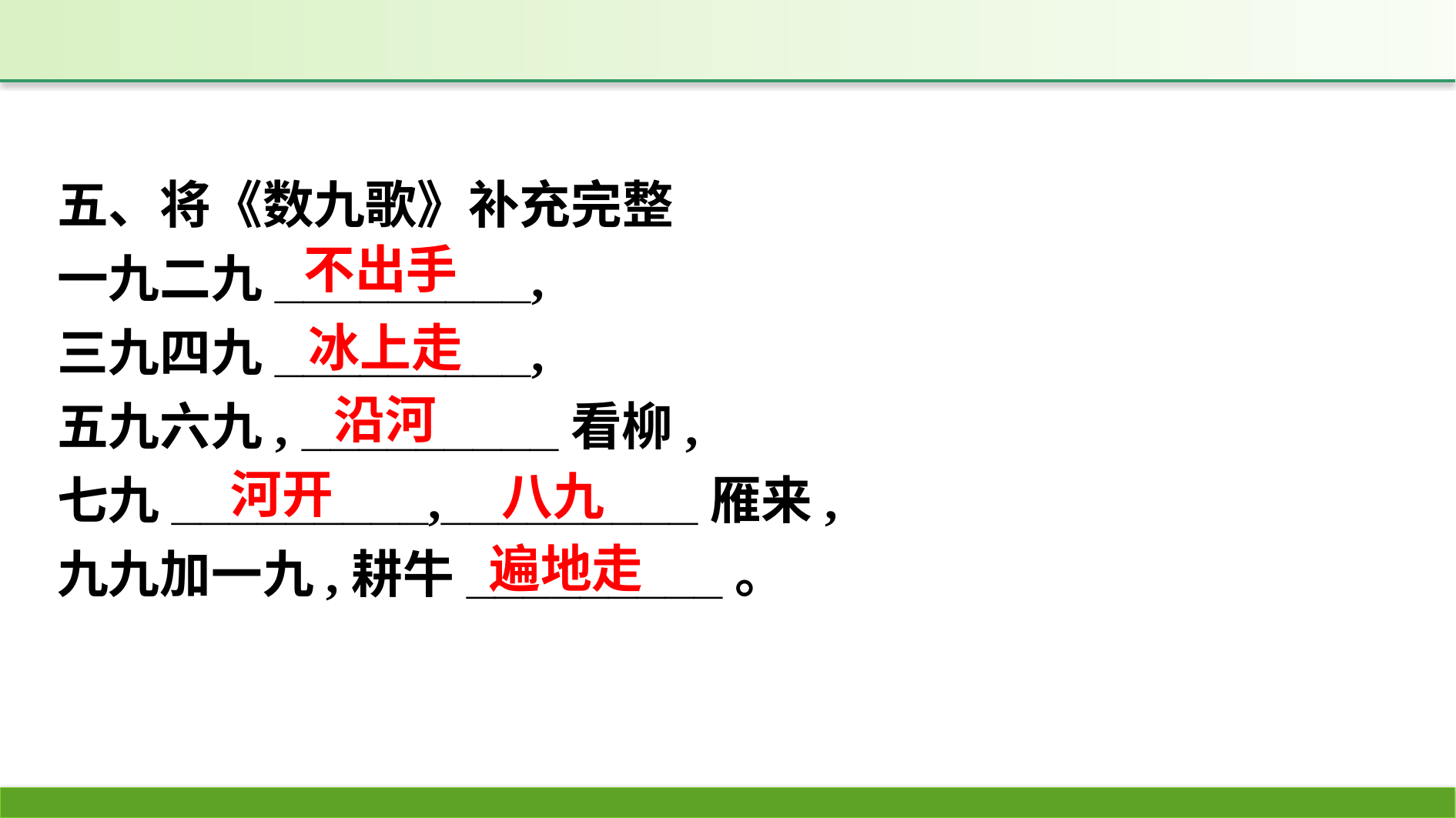

五、将《数九歌》补充完整
一九二九_________,
三九四九_________,
五九六九, _________看柳,
七九_________,_________雁来,
九九加一九,耕牛_________。
不出手
冰上走
沿河
河开
八九
遍地走